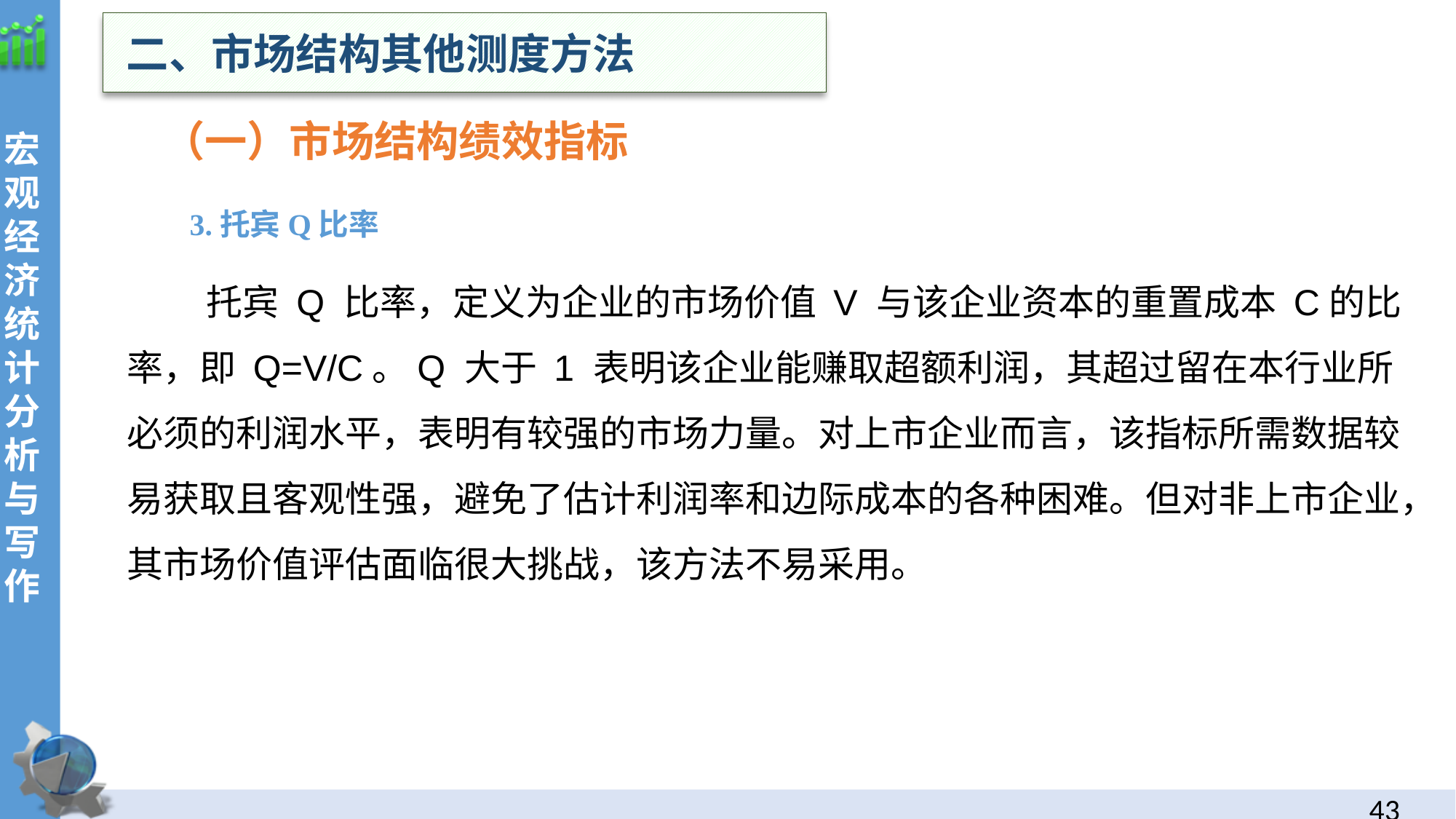

二、市场结构其他测度方法

（一）市场结构绩效指标
             3.托宾Q比率
            托宾 Q 比率，定义为企业的市场价值 V 与该企业资本的重置成本 C的比率，即 Q=V/C。Q 大于 1 表明该企业能赚取超额利润，其超过留在本行业所必须的利润水平，表明有较强的市场力量。对上市企业而言，该指标所需数据较易获取且客观性强，避免了估计利润率和边际成本的各种困难。但对非上市企业，其市场价值评估面临很大挑战，该方法不易采用。

43